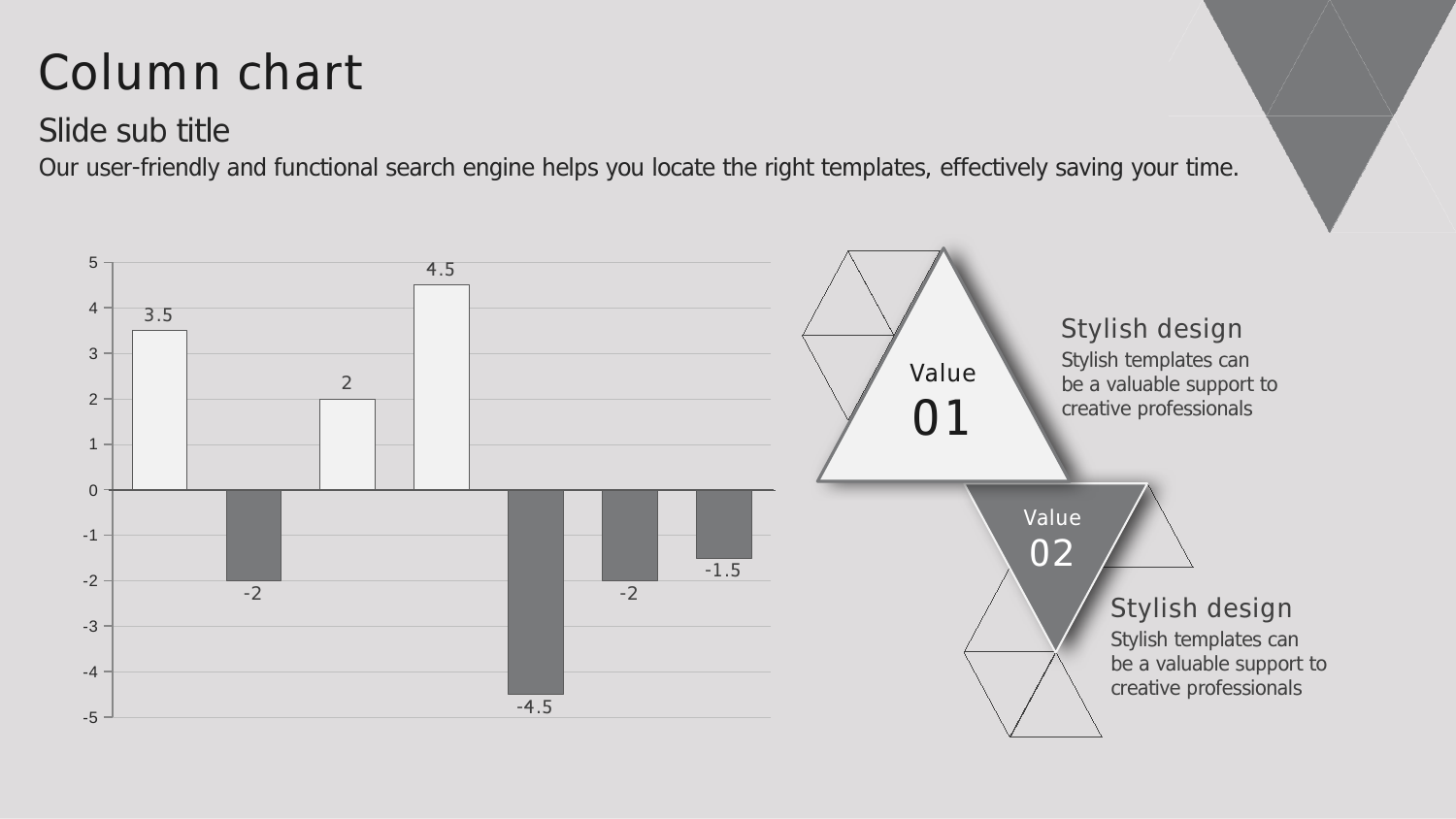

Column chart
Slide sub title
Our user-friendly and functional search engine helps you locate the right templates, effectively saving your time.

### Chart

| Category | 계열 1 |
|---|---|
| 항목 1 | 3.5 |
| 항목 2 | -2.0 |
| 항목 3 | 2.0 |
| 항목 4 | 4.5 |

Stylish design
Stylish templates can
be a valuable support to creative professionals
Value
01

Value
02
Stylish design
Stylish templates can
be a valuable support to creative professionals